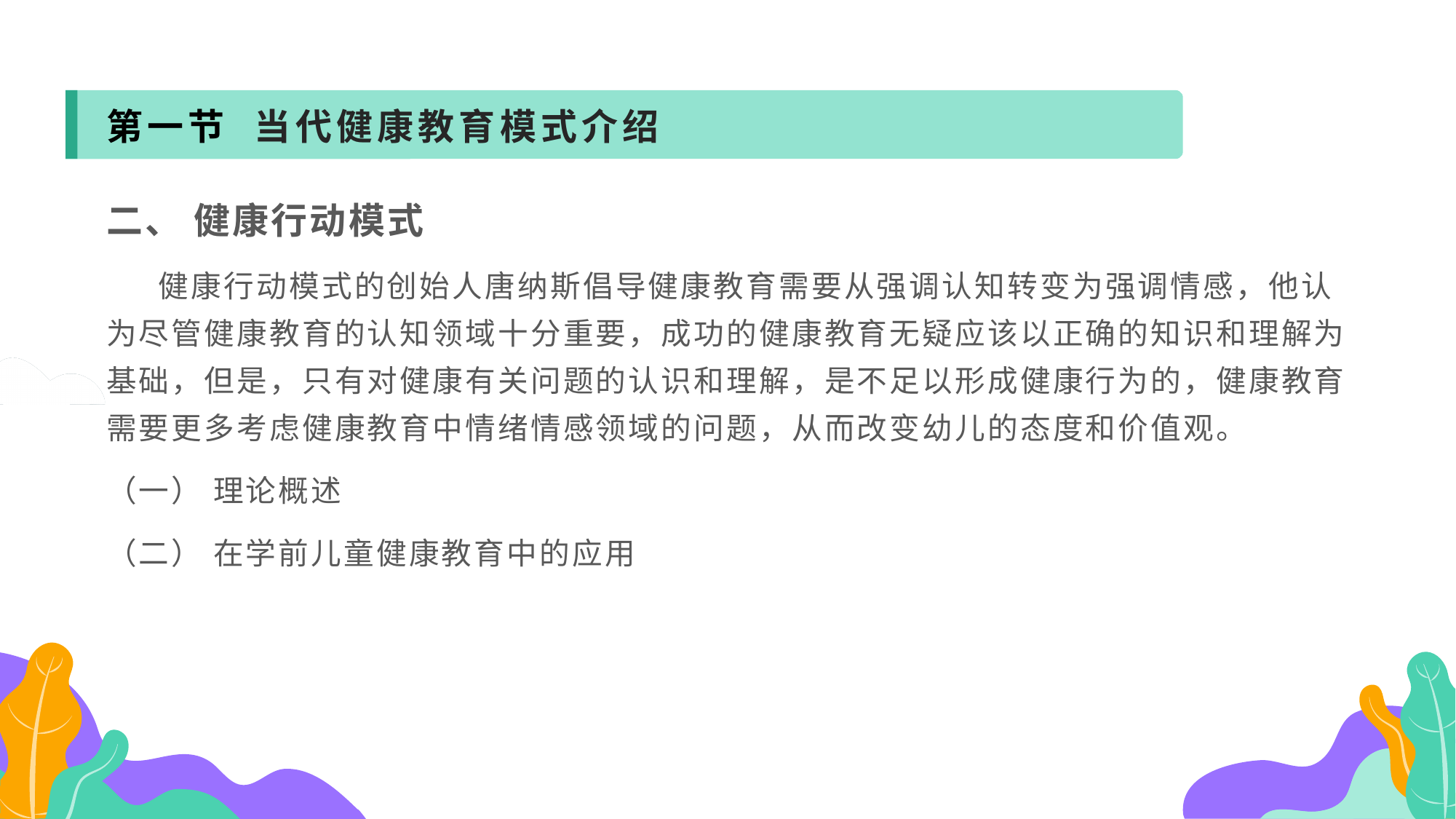

第一节  当代健康教育模式介绍
二、 健康行动模式
     健康行动模式的创始人唐纳斯倡导健康教育需要从强调认知转变为强调情感，他认为尽管健康教育的认知领域十分重要，成功的健康教育无疑应该以正确的知识和理解为基础，但是，只有对健康有关问题的认识和理解，是不足以形成健康行为的，健康教育需要更多考虑健康教育中情绪情感领域的问题，从而改变幼儿的态度和价值观。
（一） 理论概述
（二） 在学前儿童健康教育中的应用